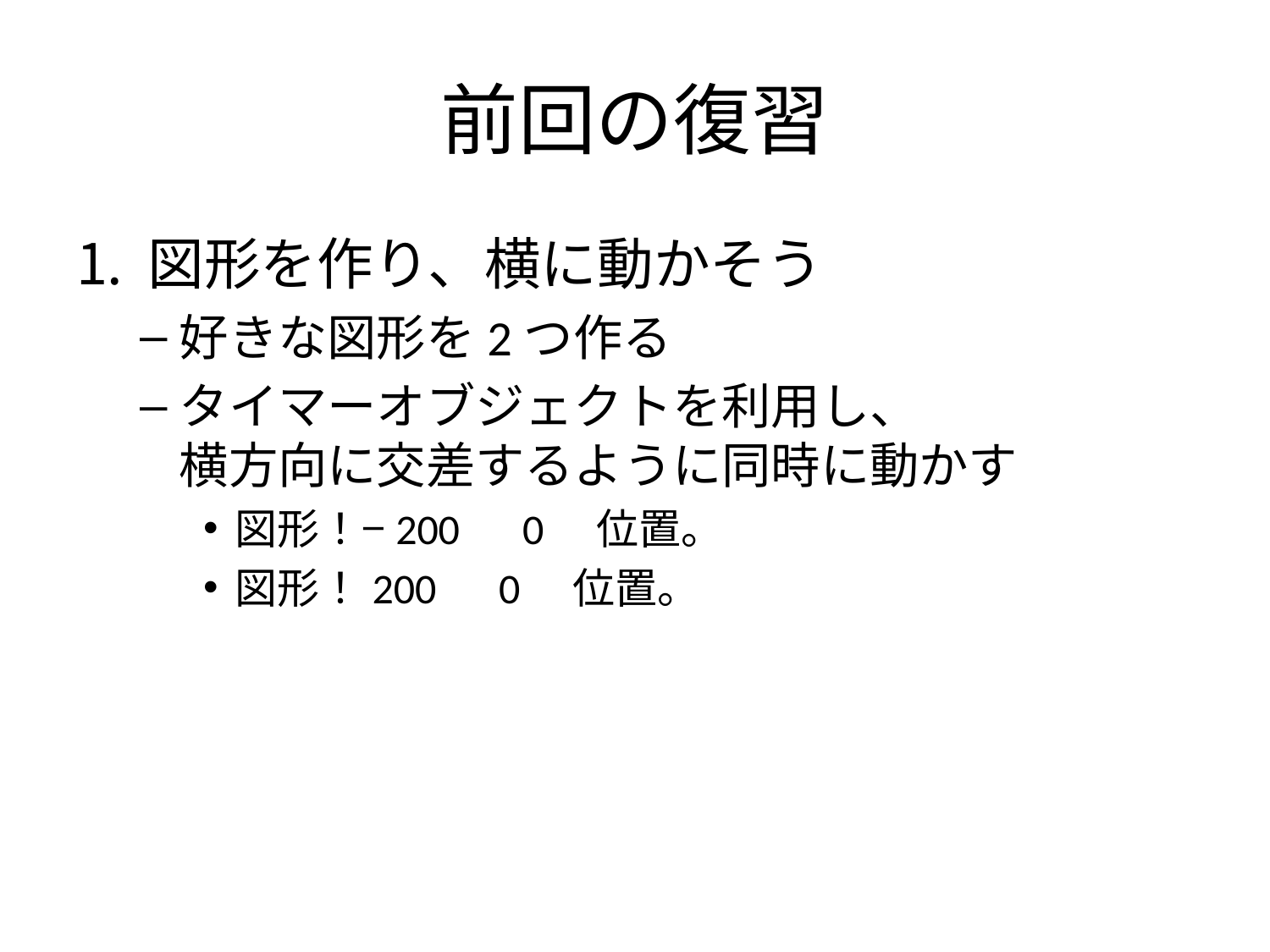

# 前回の復習
図形を作り、横に動かそう
好きな図形を2つ作る
タイマーオブジェクトを利用し、
横方向に交差するように同時に動かす
図形！−200　0　位置。
図形！200　0　位置。